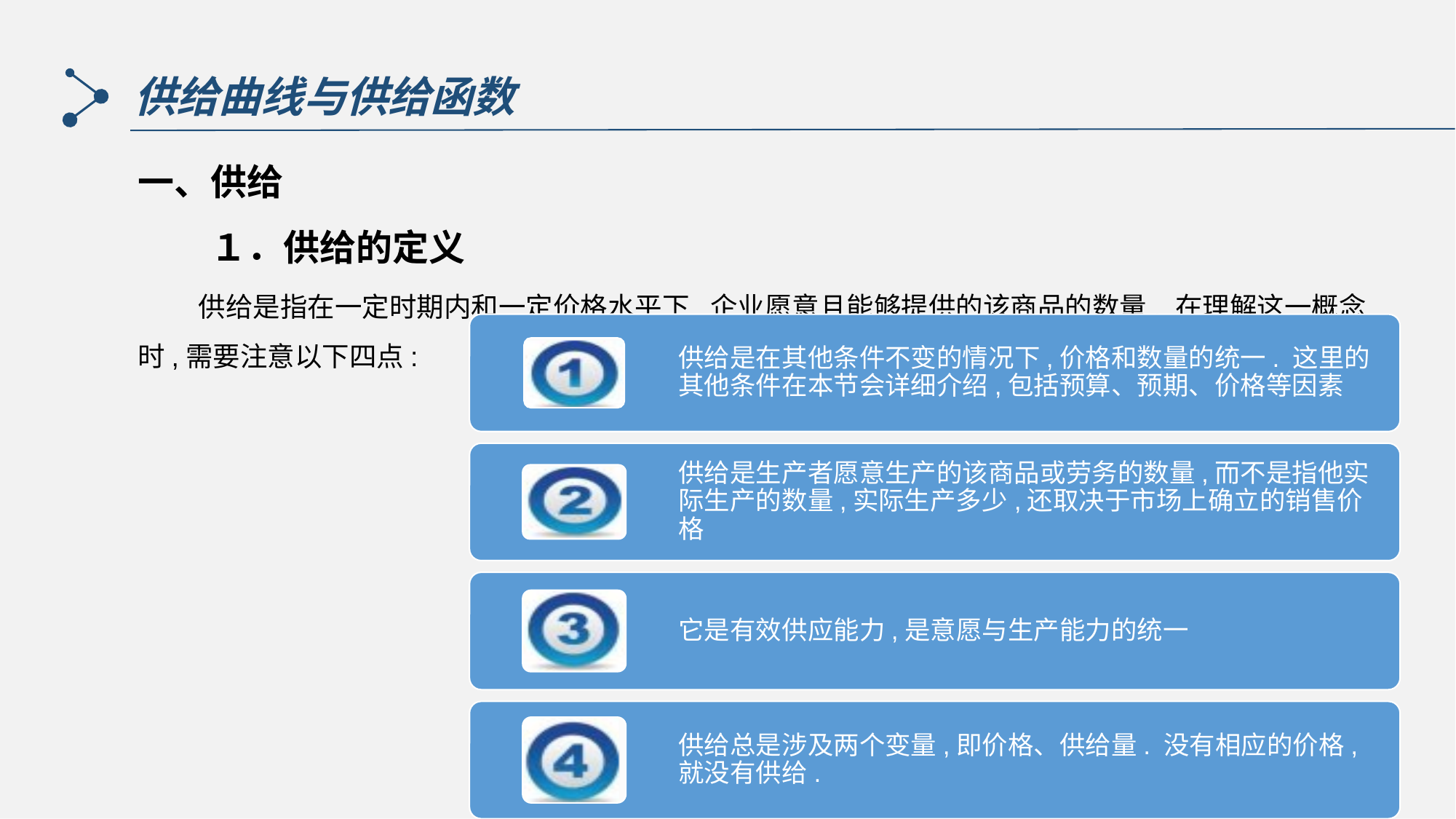

供给曲线与供给函数
一、供给
　　１．供给的定义
　　供给是指在一定时期内和一定价格水平下,企业愿意且能够提供的该商品的数量. 在理解这一概念时,需要注意以下四点:

供给是在其他条件不变的情况下,价格和数量的统一. 这里的其他条件在本节会详细介绍,包括预算、预期、价格等因素
供给是生产者愿意生产的该商品或劳务的数量,而不是指他实际生产的数量,实际生产多少,还取决于市场上确立的销售价格
它是有效供应能力,是意愿与生产能力的统一
供给总是涉及两个变量,即价格、供给量. 没有相应的价格,就没有供给.